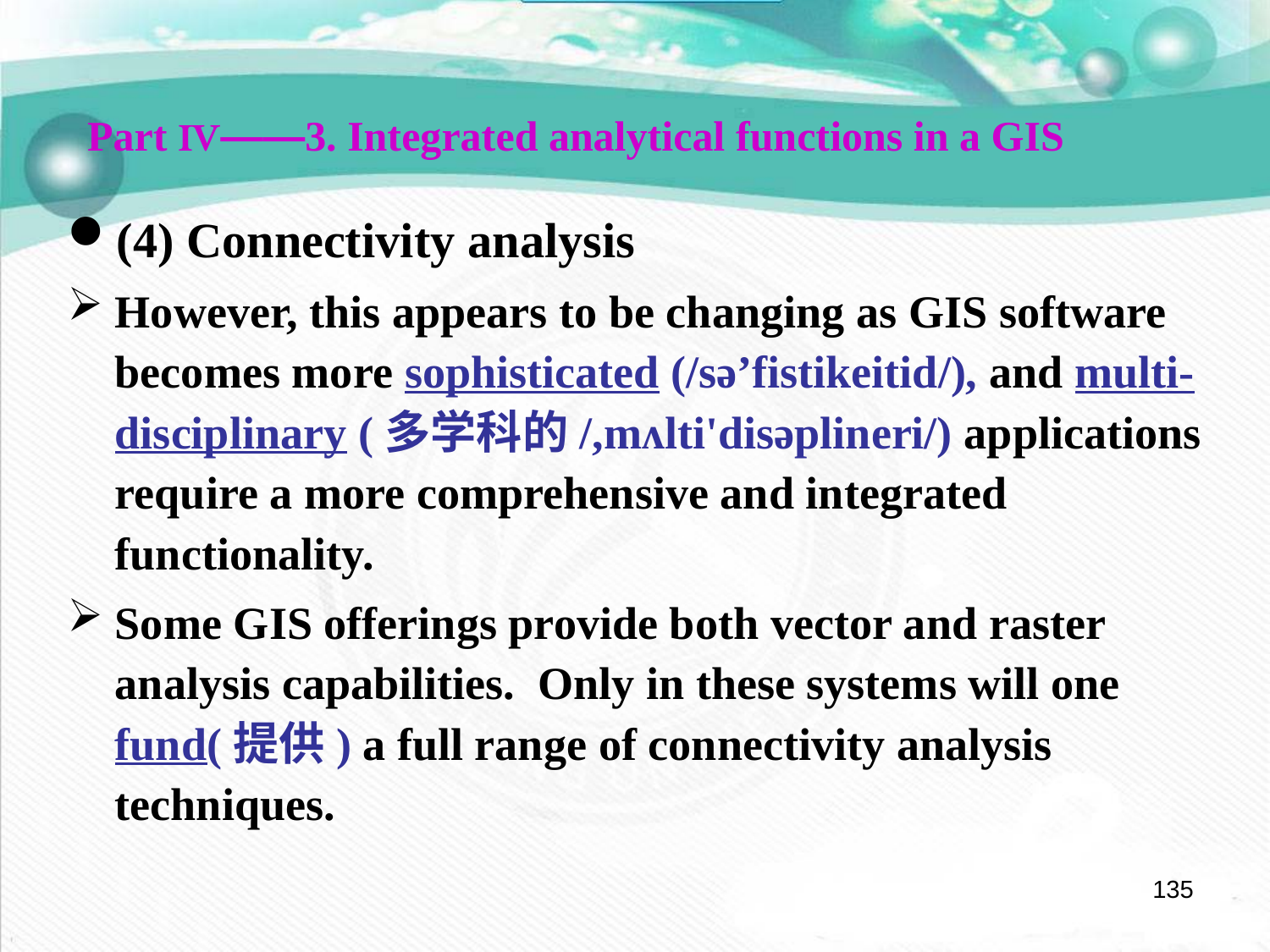

Part Ⅳ——3. Integrated analytical functions in a GIS
(4) Connectivity analysis
However, this appears to be changing as GIS software becomes more sophisticated (/sə’fistikeitid/), and multi-disciplinary (多学科的/,mʌlti'disəplineri/) applications require a more comprehensive and integrated functionality.
Some GIS offerings provide both vector and raster analysis capabilities.  Only in these systems will one fund(提供) a full range of connectivity analysis techniques.
135